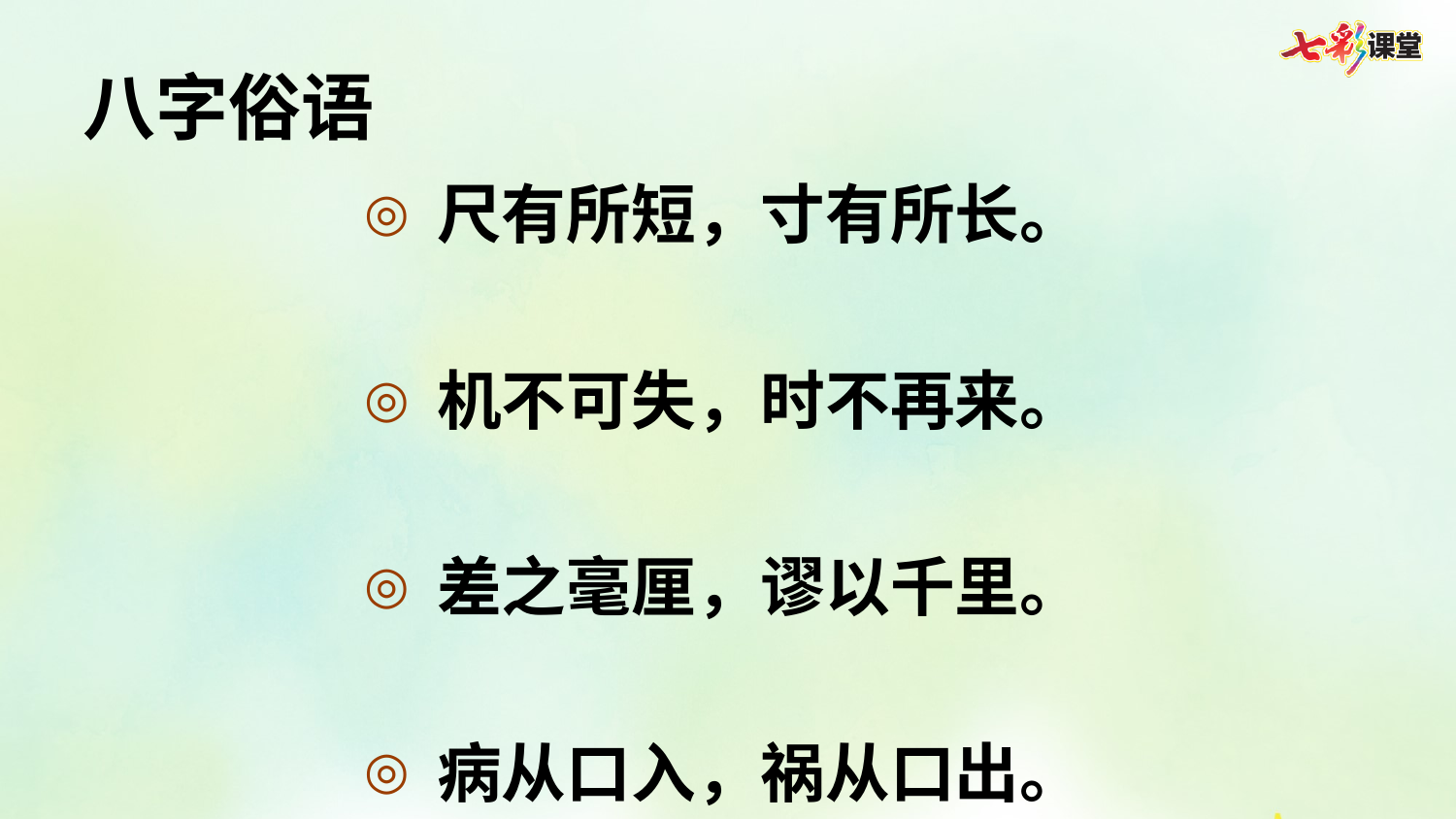

八字俗语
尺有所短，寸有所长。
机不可失，时不再来。
差之毫厘，谬以千里。
病从口入，祸从口出。
一言既出，驷马难追。
比上不足，比下有余。